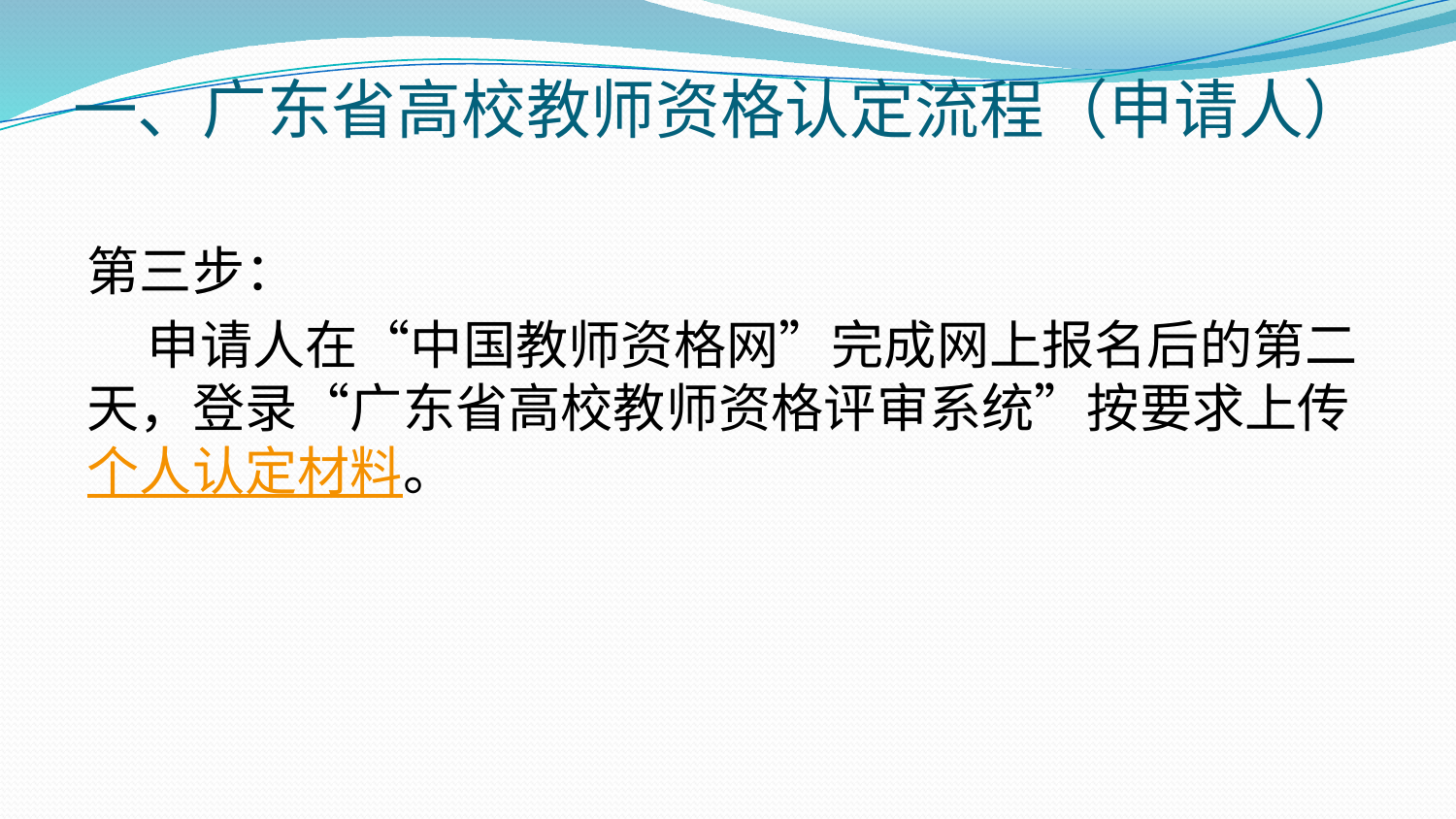

# 一、广东省高校教师资格认定流程（申请人）
第三步：
    申请人在“中国教师资格网”完成网上报名后的第二天，登录“广东省高校教师资格评审系统”按要求上传个人认定材料。